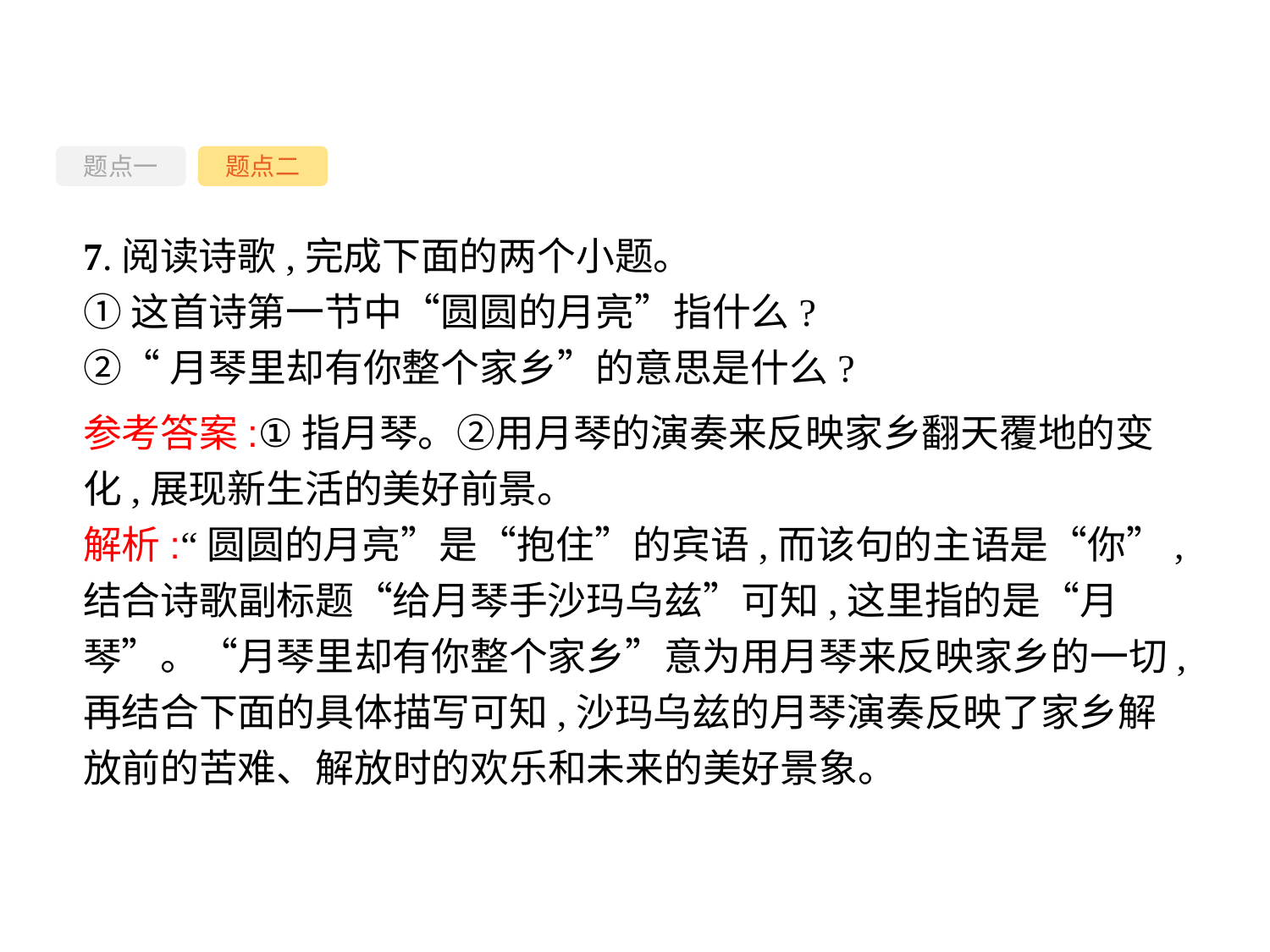

题点一
题点二
7.阅读诗歌,完成下面的两个小题。
①这首诗第一节中“圆圆的月亮”指什么?
②“月琴里却有你整个家乡”的意思是什么?
参考答案:①指月琴。②用月琴的演奏来反映家乡翻天覆地的变化,展现新生活的美好前景。
解析:“圆圆的月亮”是“抱住”的宾语,而该句的主语是“你”,结合诗歌副标题“给月琴手沙玛乌兹”可知,这里指的是“月琴”。“月琴里却有你整个家乡”意为用月琴来反映家乡的一切,再结合下面的具体描写可知,沙玛乌兹的月琴演奏反映了家乡解放前的苦难、解放时的欢乐和未来的美好景象。
-53-